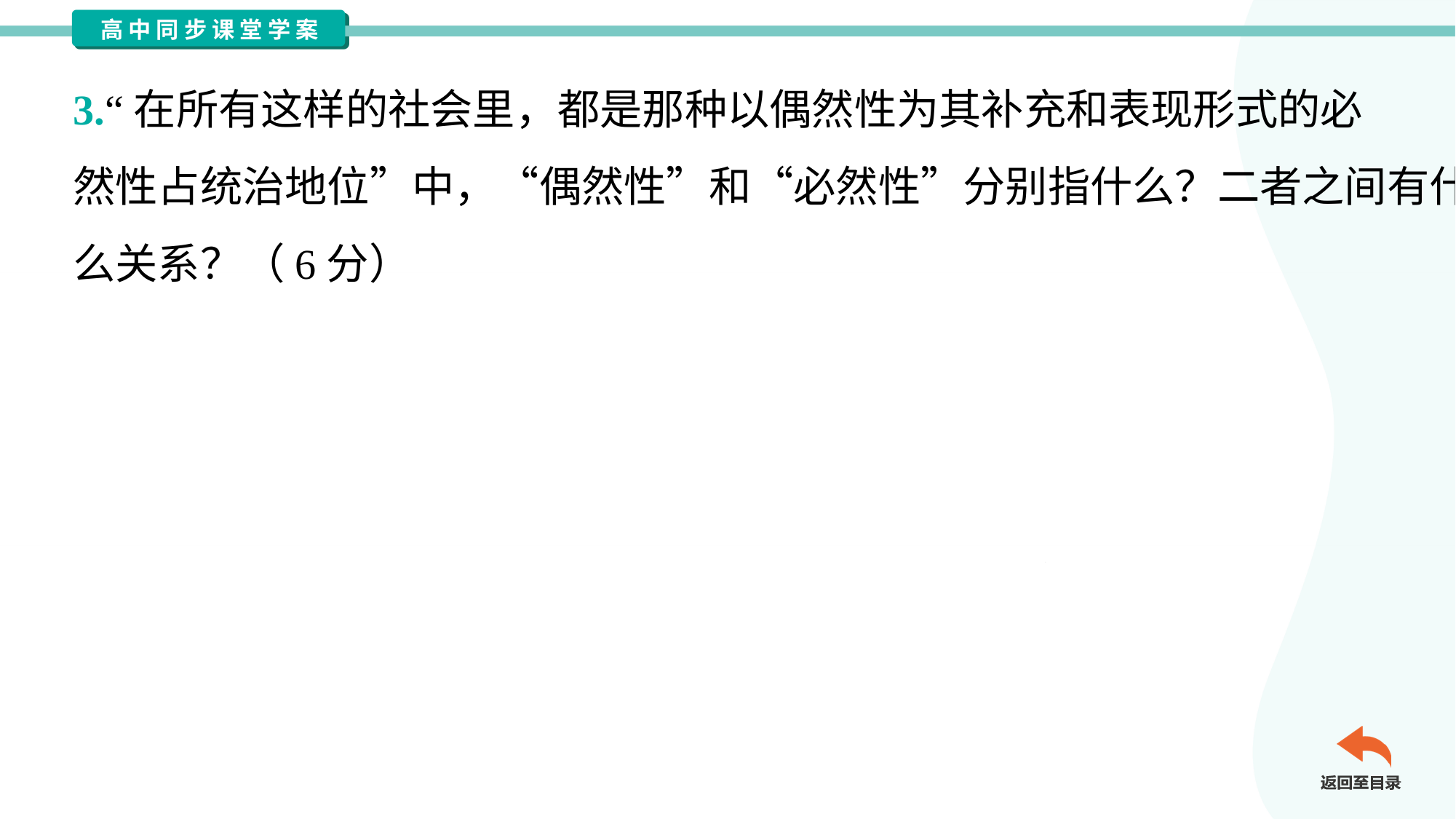

3.“在所有这样的社会里，都是那种以偶然性为其补充和表现形式的必
然性占统治地位”中，“偶然性”和“必然性”分别指什么？二者之间有什
么关系？（6分）